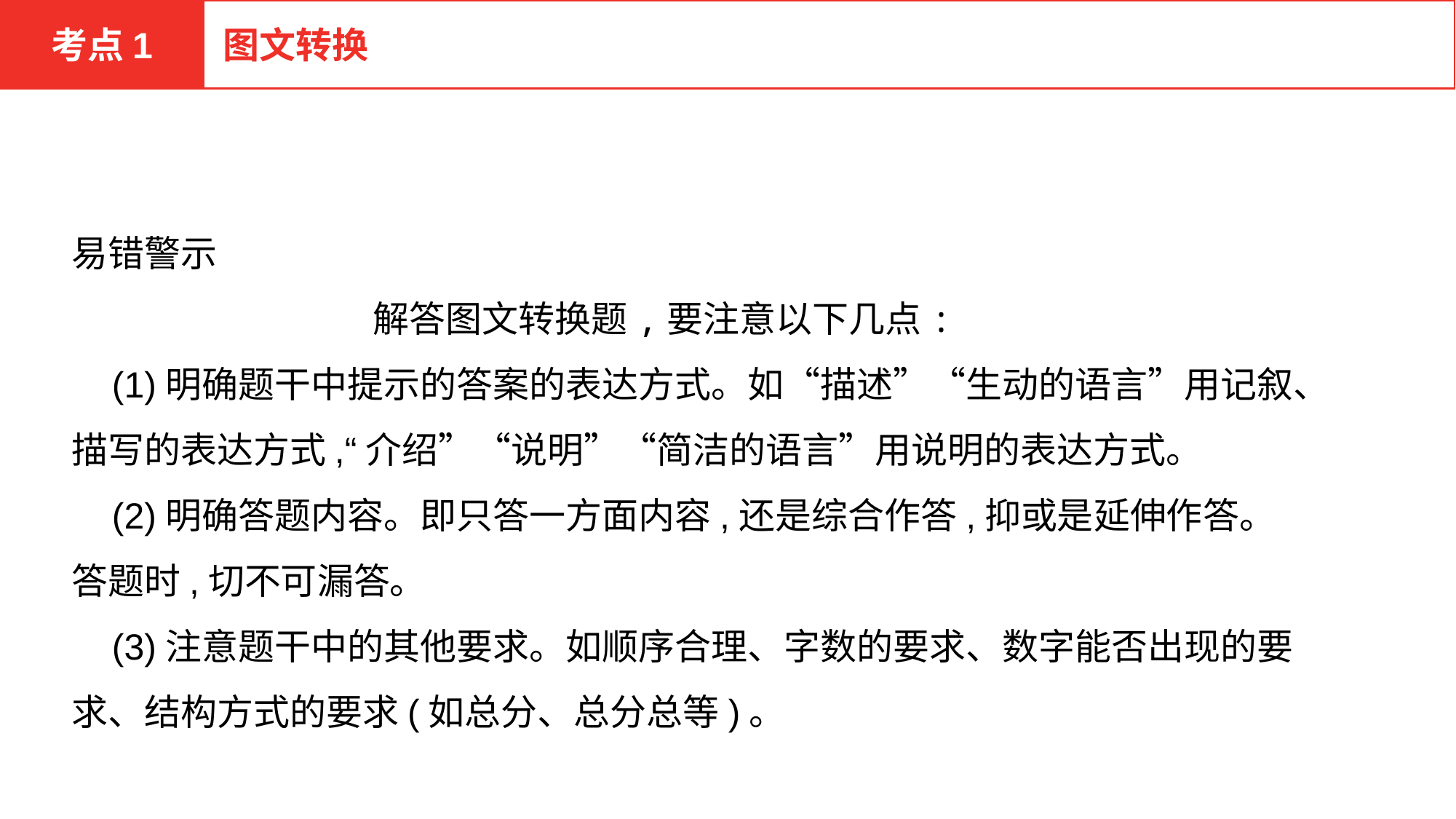

考点1
图文转换
易错警示
解答图文转换题,要注意以下几点:
    (1)明确题干中提示的答案的表达方式。如“描述”“生动的语言”用记叙、描写的表达方式,“介绍”“说明”“简洁的语言”用说明的表达方式。
    (2)明确答题内容。即只答一方面内容,还是综合作答,抑或是延伸作答。答题时,切不可漏答。
    (3)注意题干中的其他要求。如顺序合理、字数的要求、数字能否出现的要求、结构方式的要求(如总分、总分总等)。